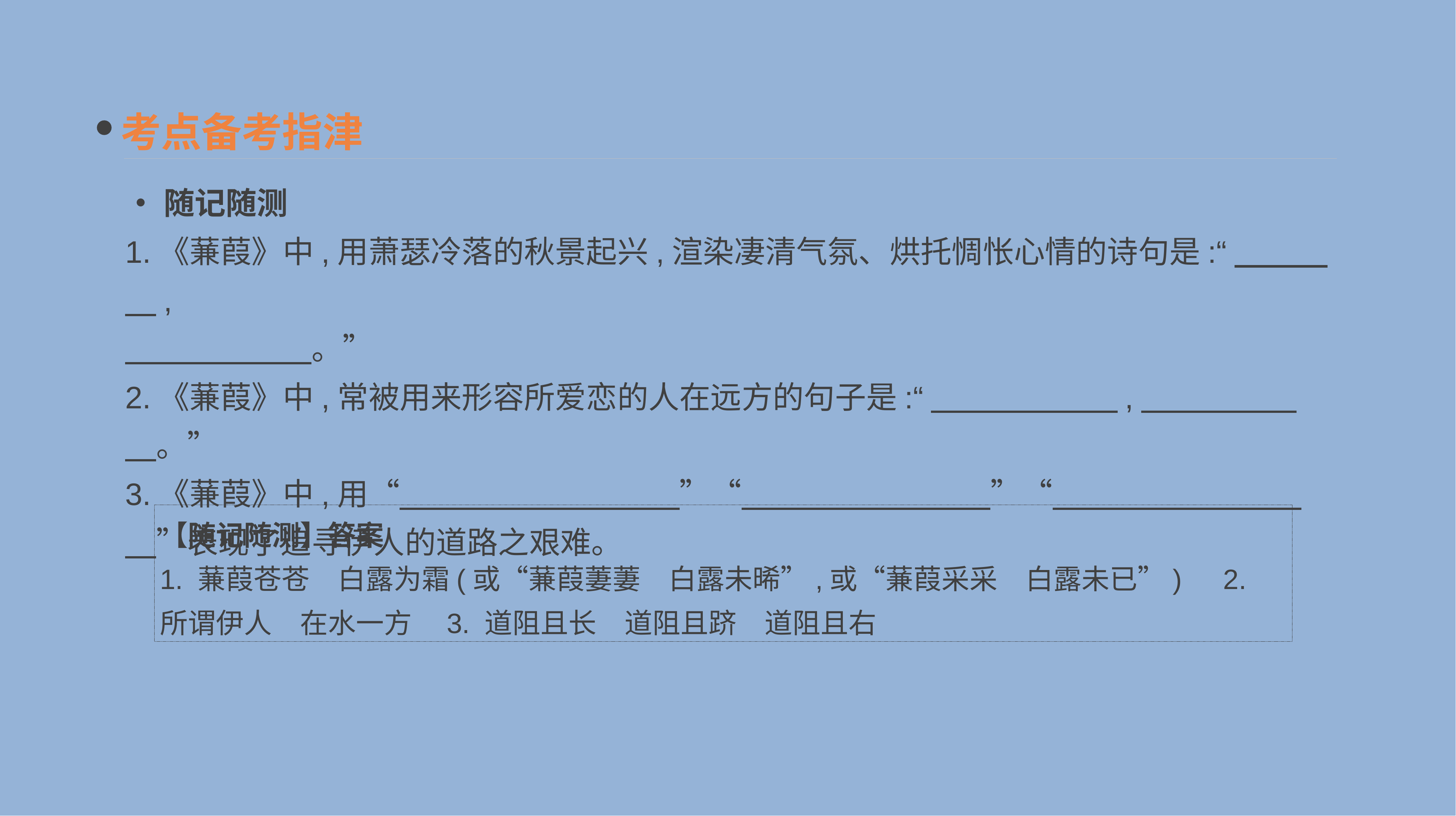

考点备考指津

•随记随测
1.《蒹葭》中,用萧瑟冷落的秋景起兴,渲染凄清气氛、烘托惆怅心情的诗句是:“　　　　,
　　　　　　。”
2.《蒹葭》中,常被用来形容所爱恋的人在远方的句子是:“　　　　　　,　　　　　　。”
3.《蒹葭》中,用“　　　　　　　　　”“　　　　　　　　”“　　　　　　　　　”表现了追寻伊人的道路之艰难。
【随记随测】答案
1. 蒹葭苍苍　白露为霜(或“蒹葭萋萋　白露未晞”,或“蒹葭采采　白露未已”)　2. 所谓伊人　在水一方　3. 道阻且长　道阻且跻　道阻且右